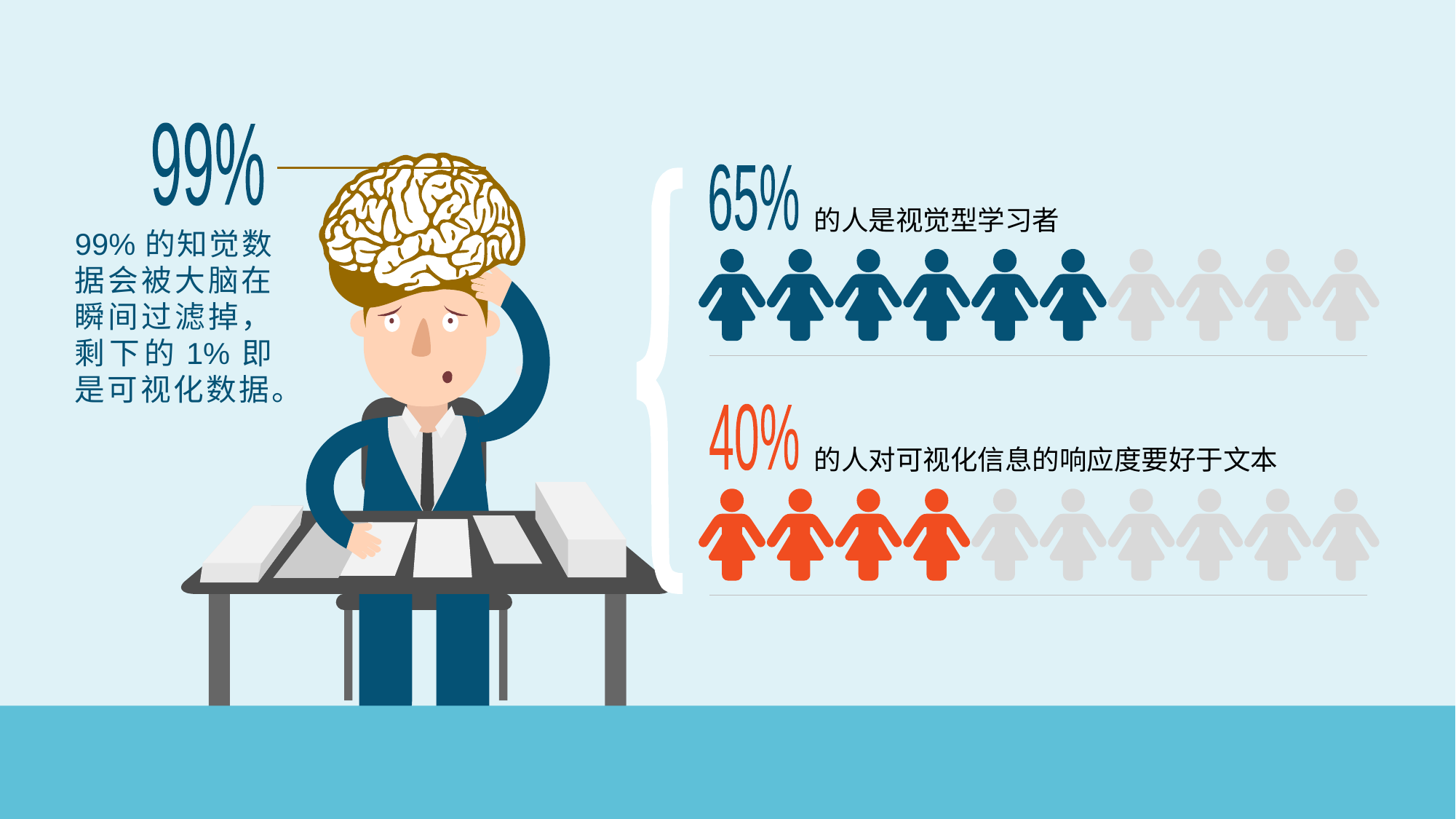

99%

65%
的人是视觉型学习者

99%的知觉数据会被大脑在瞬间过滤掉，剩下的1%即是可视化数据。

40%
的人对可视化信息的响应度要好于文本